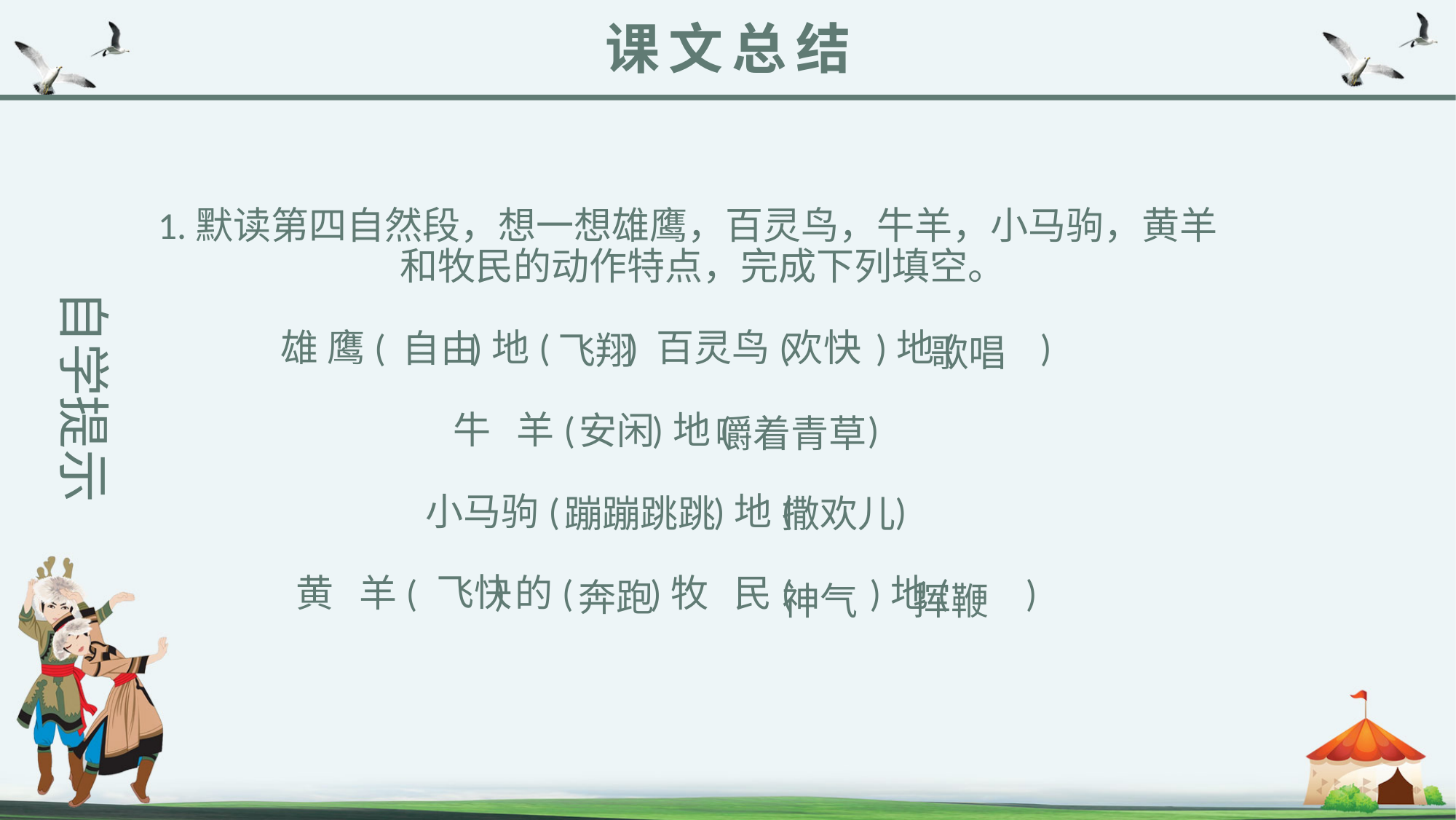

课文总结

     1.默读第四自然段，想一想雄鹰，百灵鸟，牛羊，小马驹，黄羊和牧民的动作特点，完成下列填空。

雄 鹰(          )地(         ) 百灵鸟(          )地(          )

牛   羊(         )地(                )

小马驹(                  )地(            )

黄   羊(         )的(         )牧   民(         )地(         )
自学提示
欢快
自由
飞翔
歌唱
安闲
嚼着青草
蹦蹦跳跳
撒欢儿
飞快
奔跑
神气
挥鞭